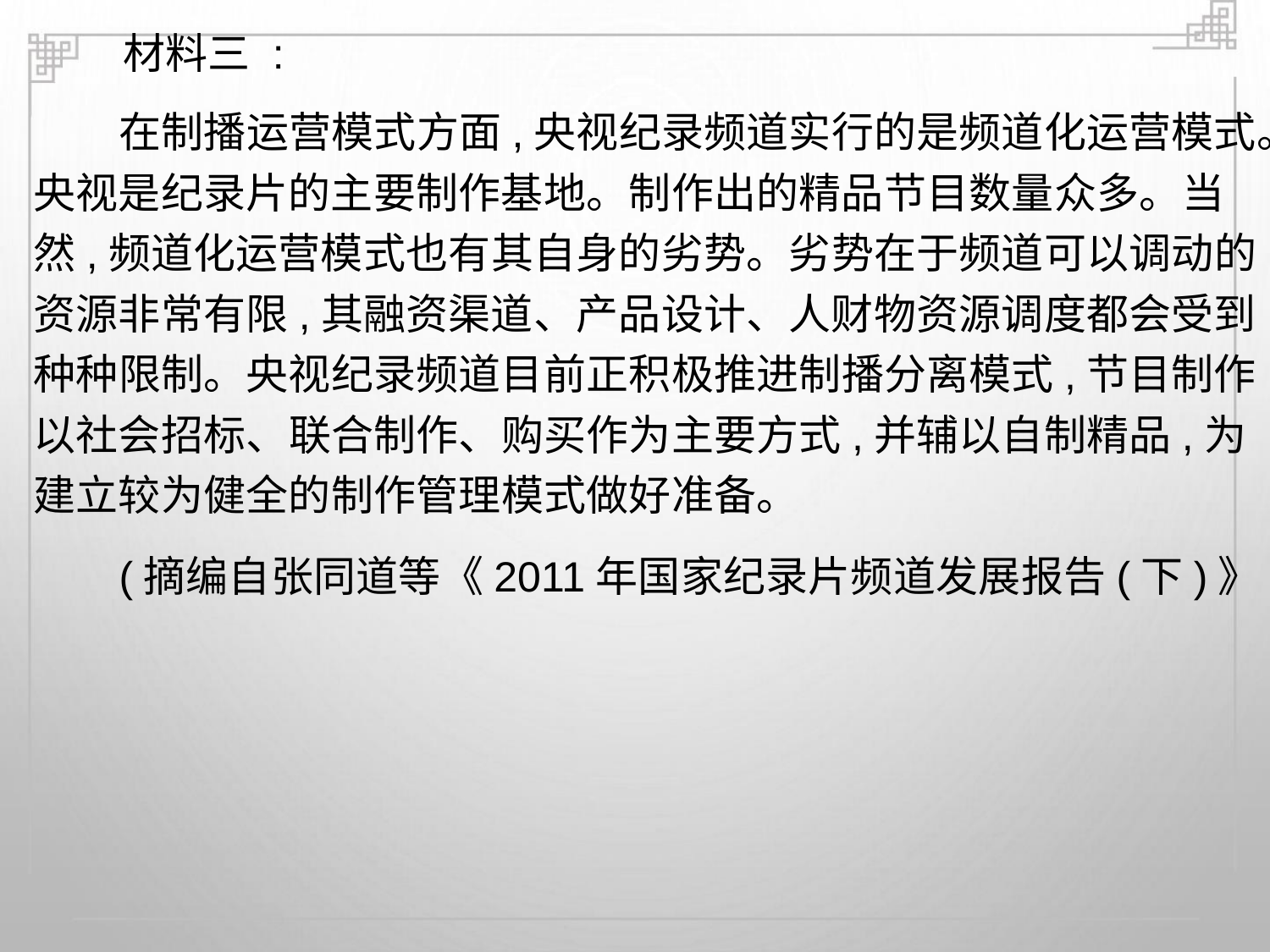

材料三 :
在制播运营模式方面,央视纪录频道实行的是频道化运营模式。
央视是纪录片的主要制作基地。制作出的精品节目数量众多。当
然,频道化运营模式也有其自身的劣势。劣势在于频道可以调动的
资源非常有限,其融资渠道、产品设计、人财物资源调度都会受到
种种限制。央视纪录频道目前正积极推进制播分离模式,节目制作
以社会招标、联合制作、购买作为主要方式,并辅以自制精品,为
建立较为健全的制作管理模式做好准备。
(摘编自张同道等《2011年国家纪录片频道发展报告(下)》)